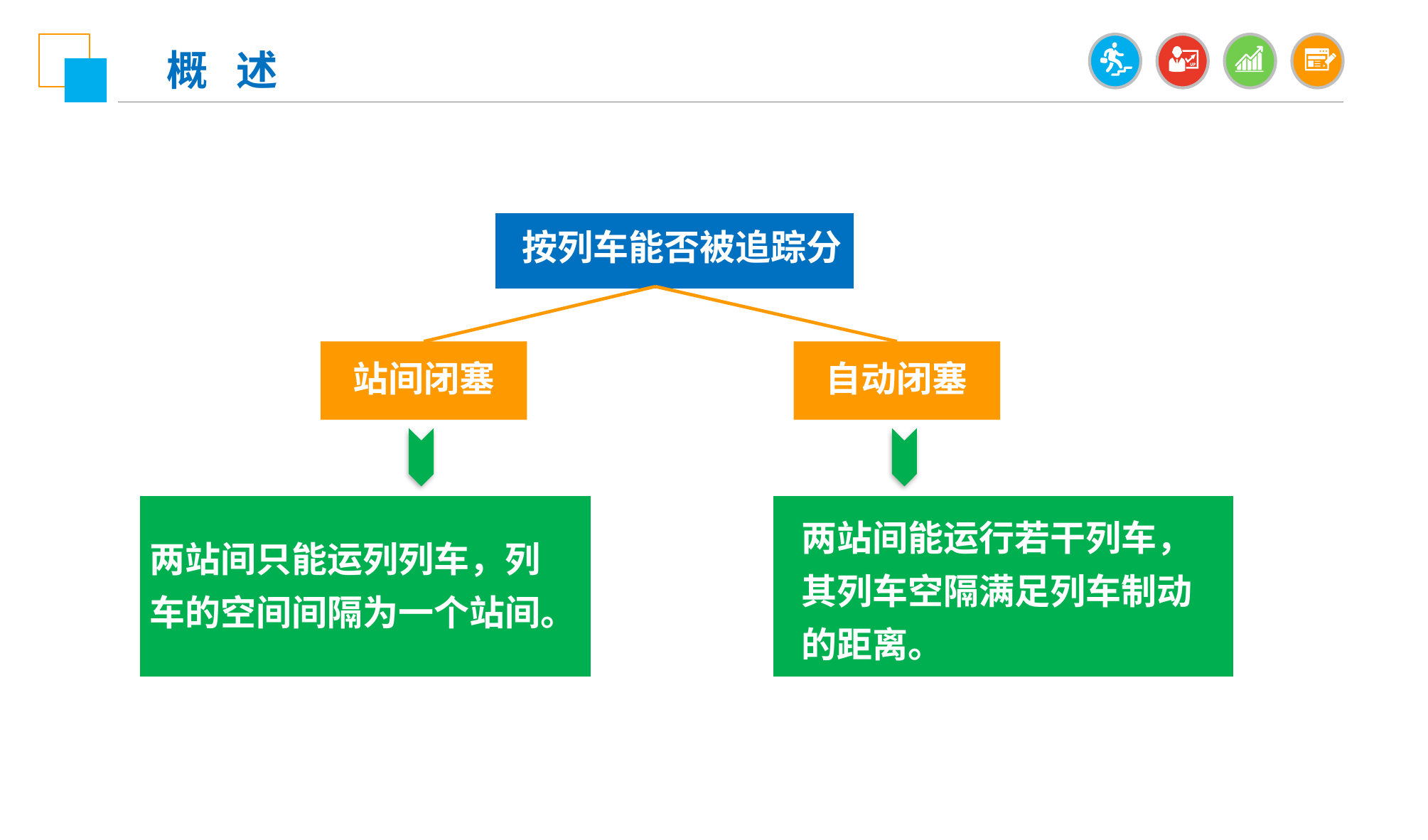

概   述

按列车能否被追踪分

站间闭塞

自动闭塞

两站间只能运列列车，列车的空间间隔为一个站间。

两站间能运行若干列车，其列车空隔满足列车制动的距离。